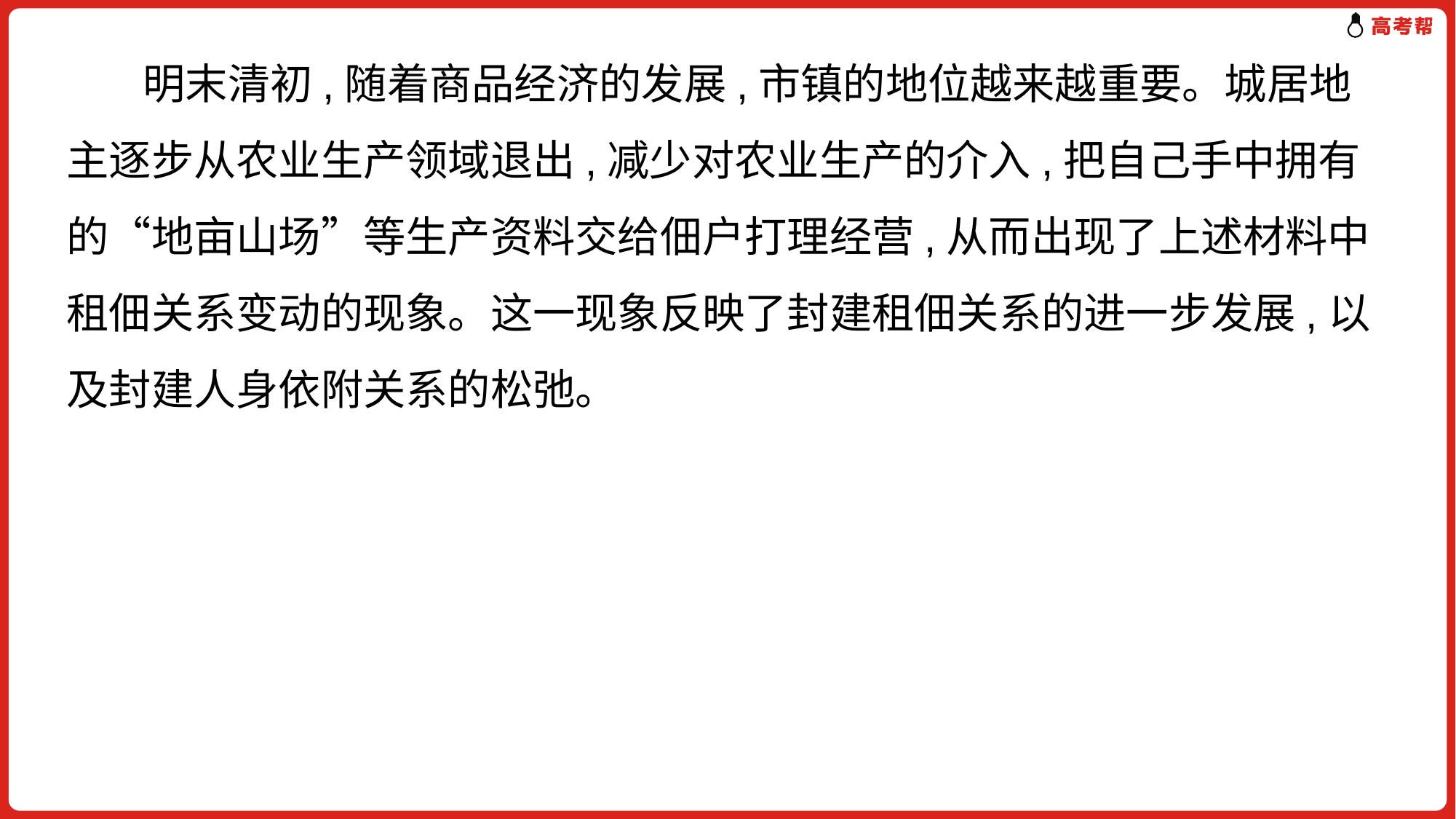

明末清初,随着商品经济的发展,市镇的地位越来越重要。城居地主逐步从农业生产领域退出,减少对农业生产的介入,把自己手中拥有的“地亩山场”等生产资料交给佃户打理经营,从而出现了上述材料中租佃关系变动的现象。这一现象反映了封建租佃关系的进一步发展,以及封建人身依附关系的松弛。